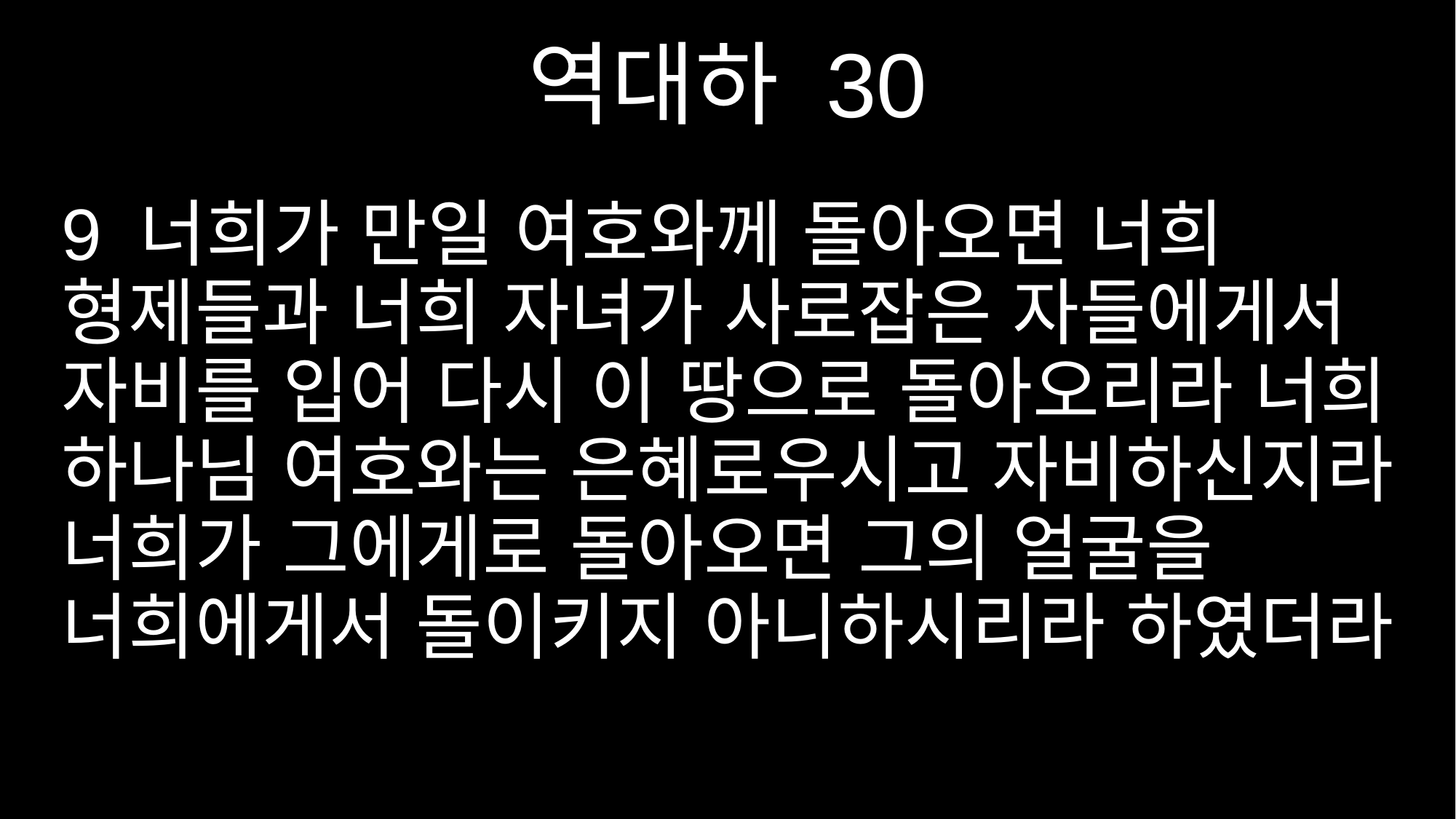

역대하 30
9 너희가 만일 여호와께 돌아오면 너희 형제들과 너희 자녀가 사로잡은 자들에게서 자비를 입어 다시 이 땅으로 돌아오리라 너희 하나님 여호와는 은혜로우시고 자비하신지라 너희가 그에게로 돌아오면 그의 얼굴을 너희에게서 돌이키지 아니하시리라 하였더라